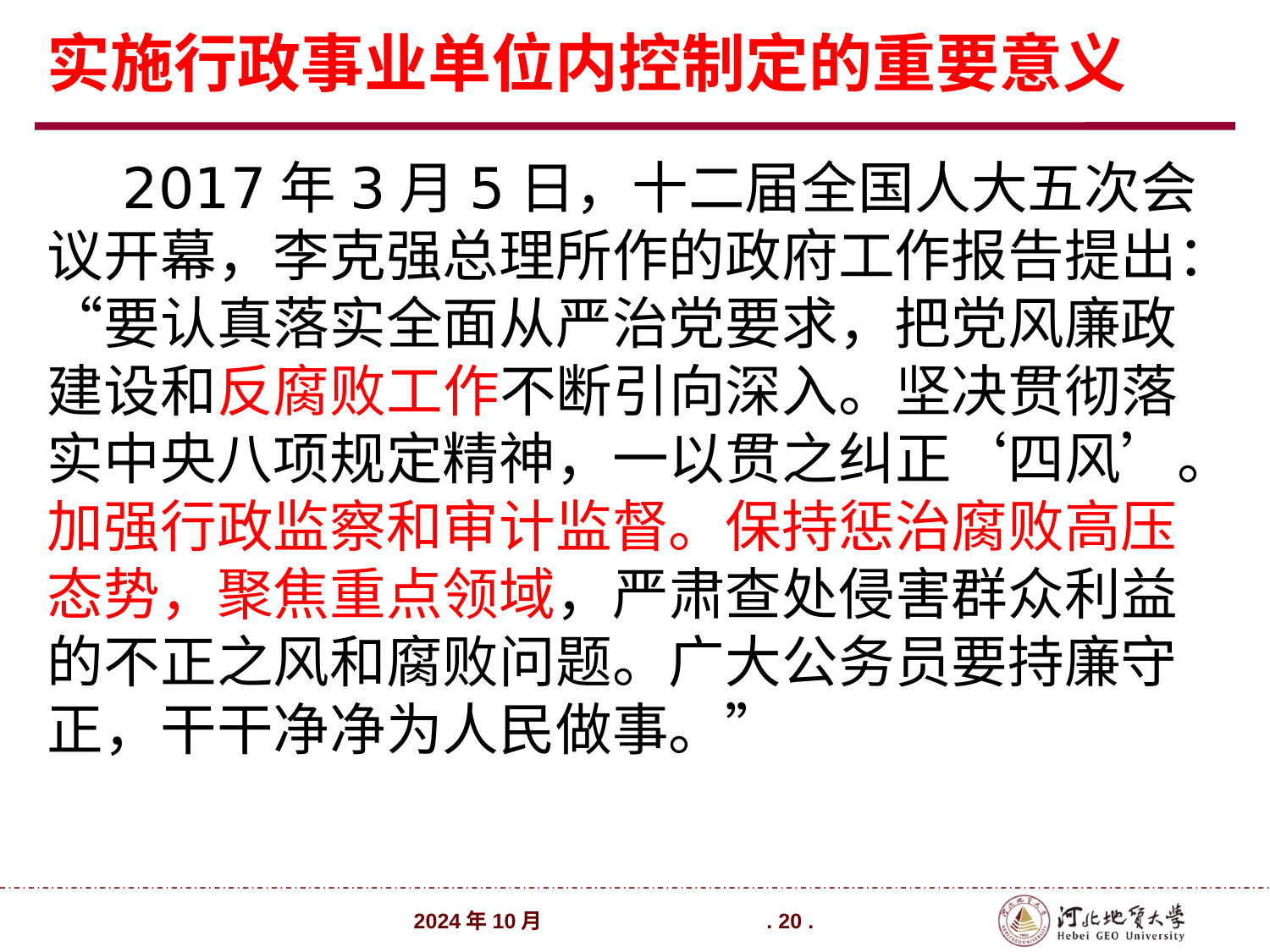

# 实施行政事业单位内控制定的重要意义
2017年3月5日，十二届全国人大五次会议开幕，李克强总理所作的政府工作报告提出：“要认真落实全面从严治党要求，把党风廉政建设和反腐败工作不断引向深入。坚决贯彻落实中央八项规定精神，一以贯之纠正‘四风’。加强行政监察和审计监督。保持惩治腐败高压态势，聚焦重点领域，严肃查处侵害群众利益的不正之风和腐败问题。广大公务员要持廉守正，干干净净为人民做事。”
2024年10月                                             . 20 .